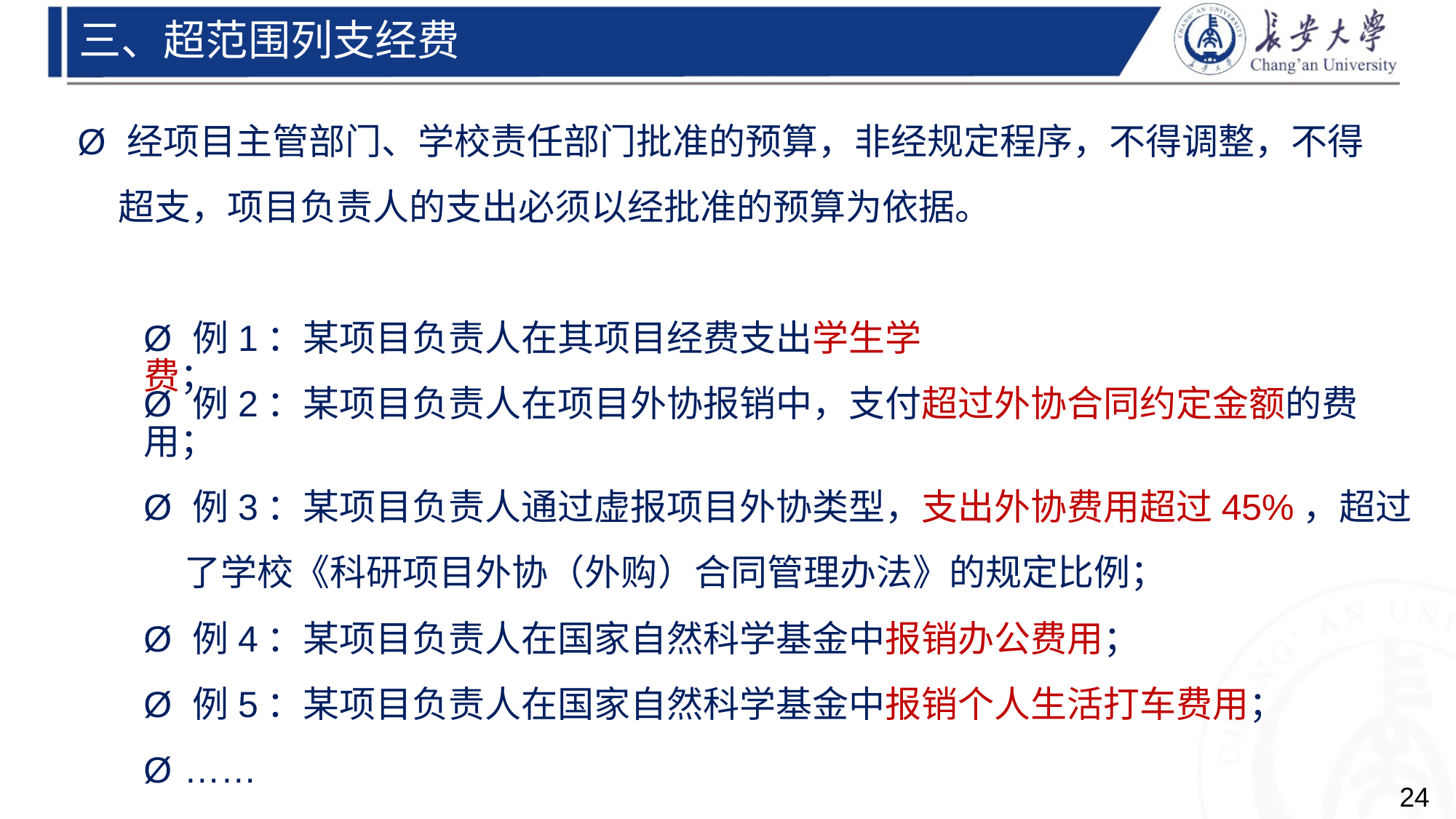

三、超范围列支经费
Ø 经项目主管部门、学校责任部门批准的预算，非经规定程序，不得调整，不得
超支，项目负责人的支出必须以经批准的预算为依据。
Ø 例1：某项目负责人在其项目经费支出学生学费；
Ø 例2：某项目负责人在项目外协报销中，支付超过外协合同约定金额的费用；
Ø 例3：某项目负责人通过虚报项目外协类型，支出外协费用超过45%，超过
了学校《科研项目外协（外购）合同管理办法》的规定比例；
Ø 例4：某项目负责人在国家自然科学基金中报销办公费用；
Ø 例5：某项目负责人在国家自然科学基金中报销个人生活打车费用；
Ø ……
24